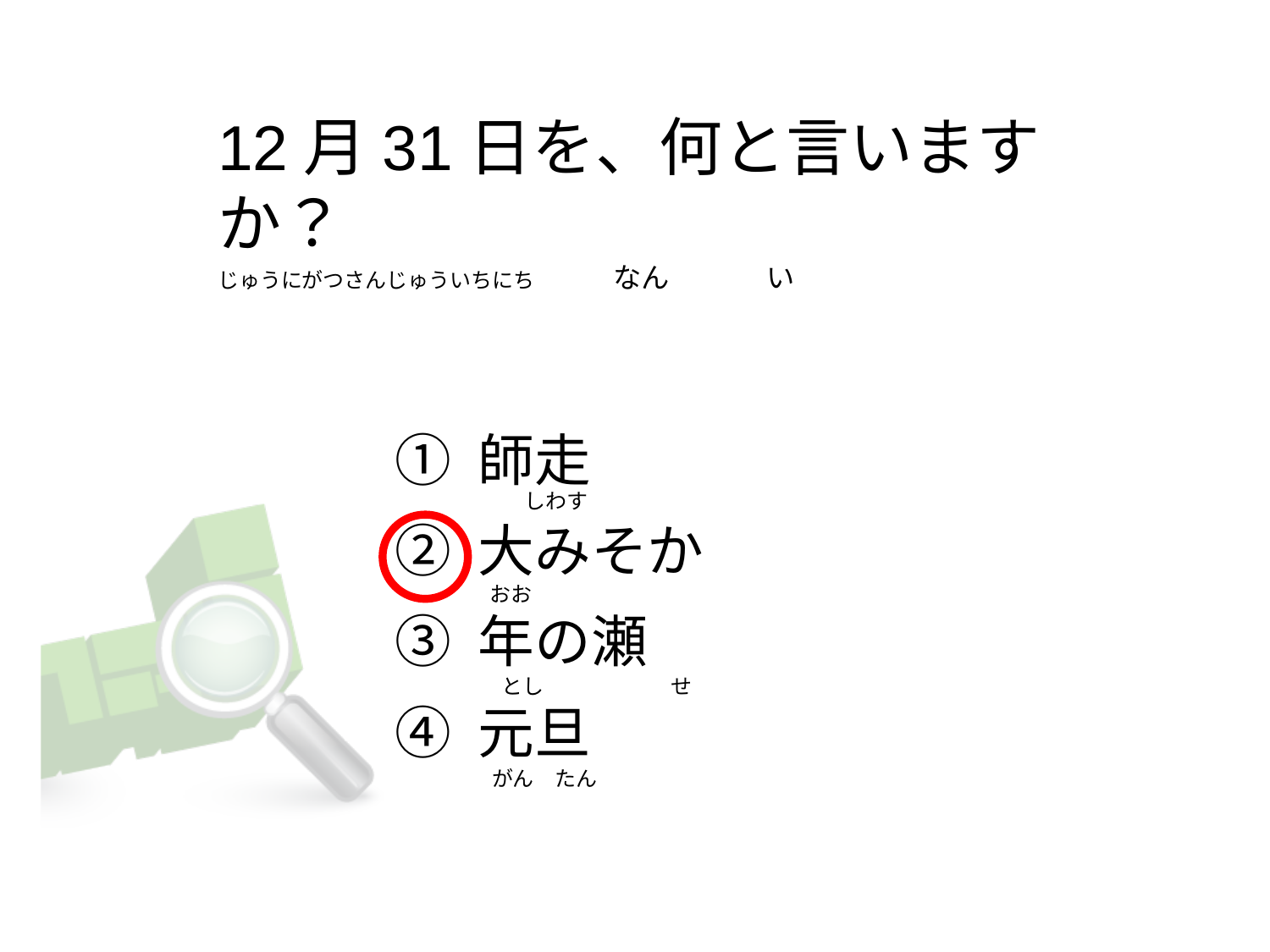

# 12月31日を、何と言いますか？ じゅうにがつさんじゅういちにち　        なん　　  　い
① 師走
② 大みそか
③ 年の瀬
④ 元旦

　　　　しわす

　     おお
　　　とし　　　　　　せ
　　 がん　たん